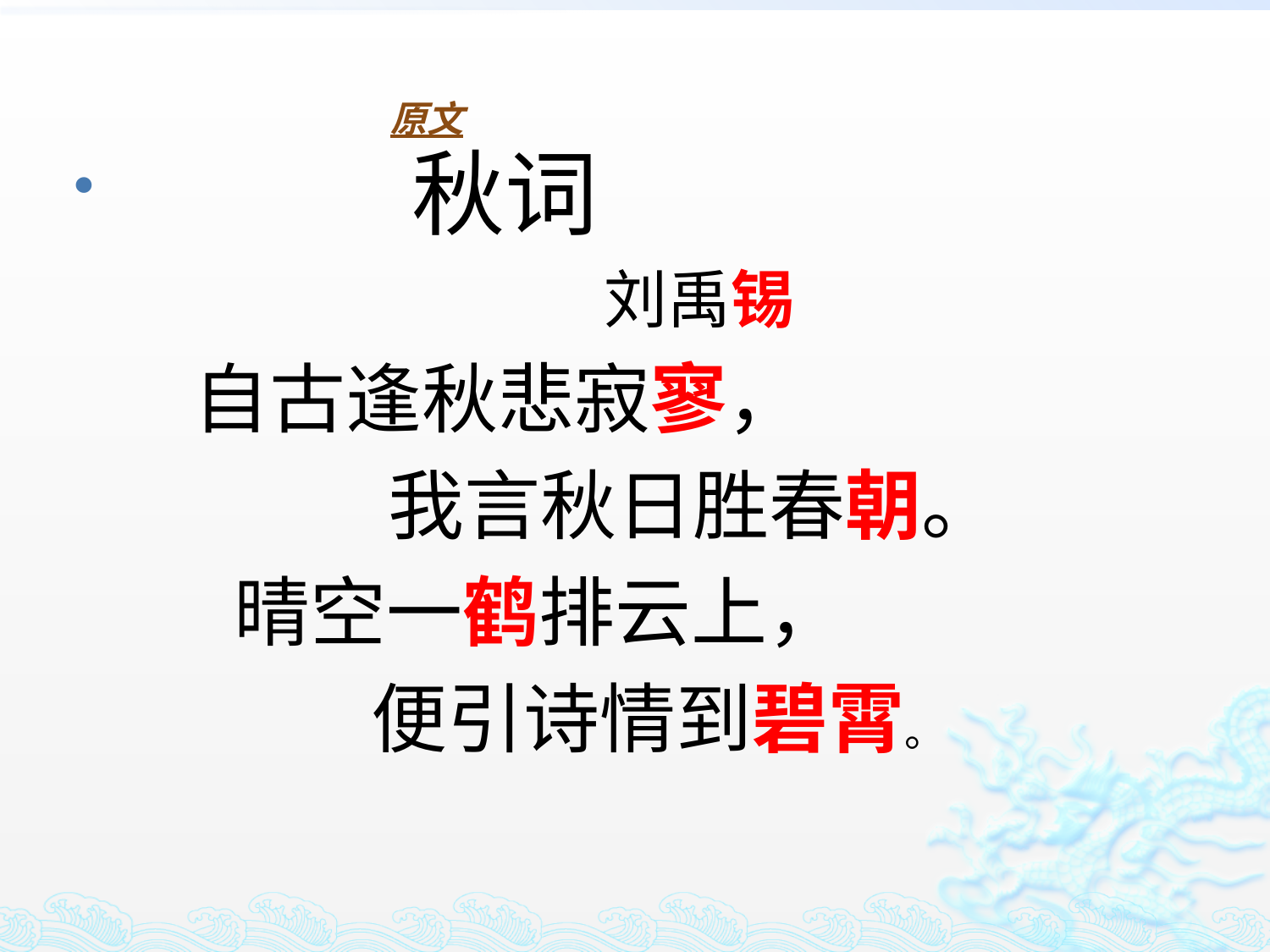

# 原文
              秋词
                                     刘禹锡
                                              自古逢秋悲寂寥，
                  我言秋日胜春朝。
         晴空一鹤排云上，
                 便引诗情到碧霄。